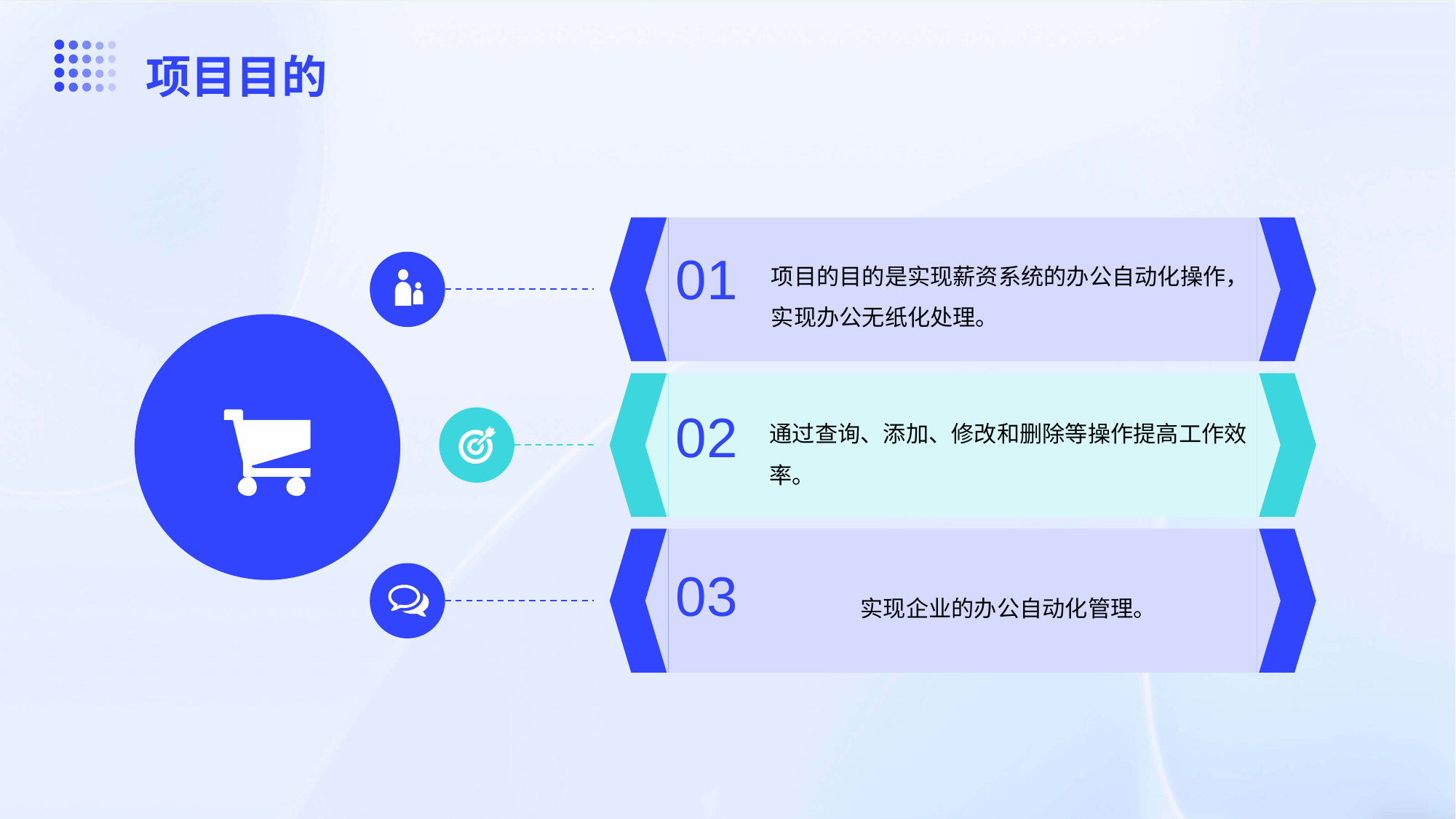

项目目的

项目的目的是实现薪资系统的办公自动化操作，实现办公无纸化处理。

01

通过查询、添加、修改和删除等操作提高工作效率。

02

实现企业的办公自动化管理。

03